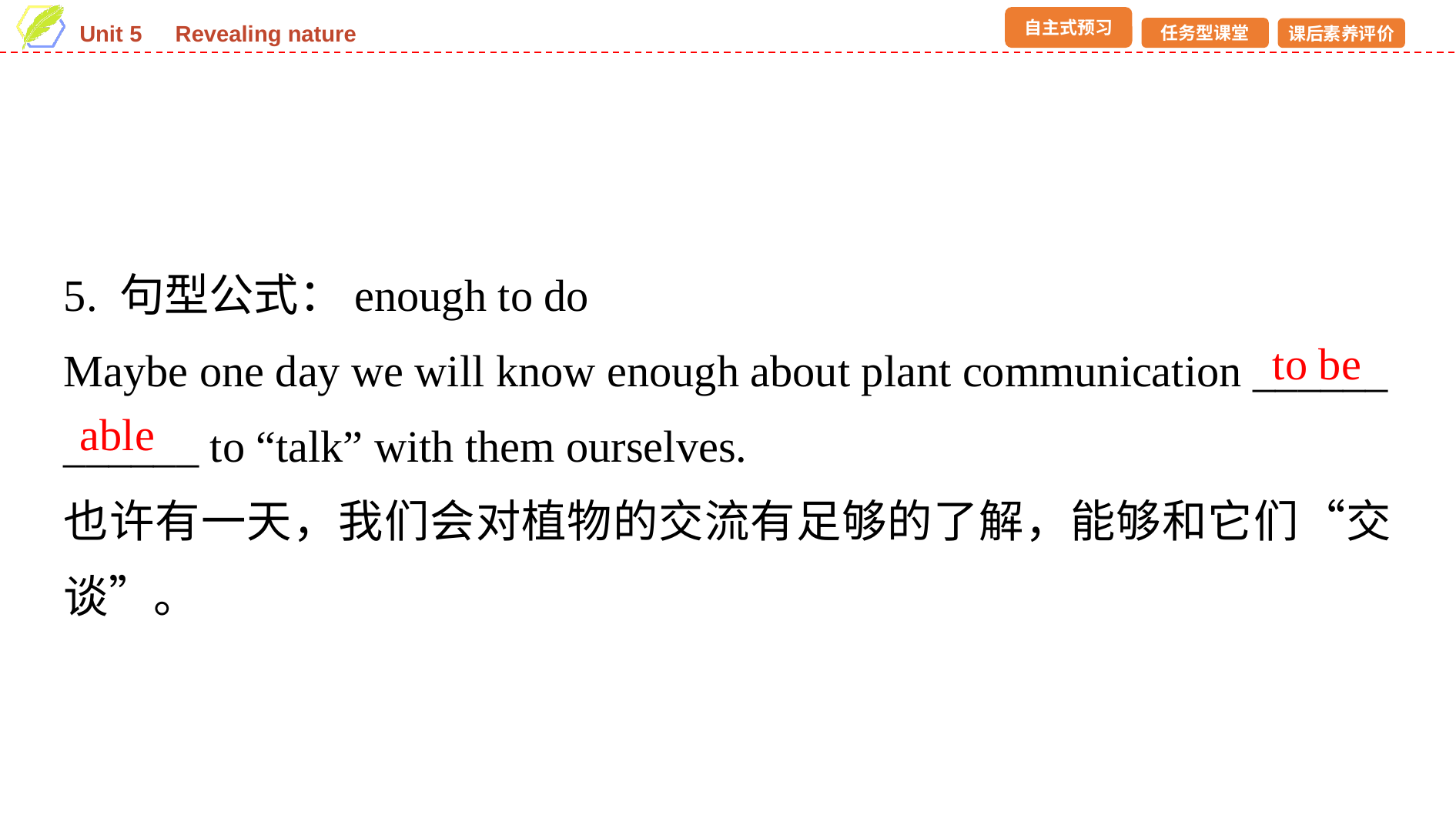

5. 句型公式：enough to do
Maybe one day we will know enough about plant communication ______
______ to “talk” with them ourselves.
也许有一天，我们会对植物的交流有足够的了解，能够和它们“交谈”。
to be
able